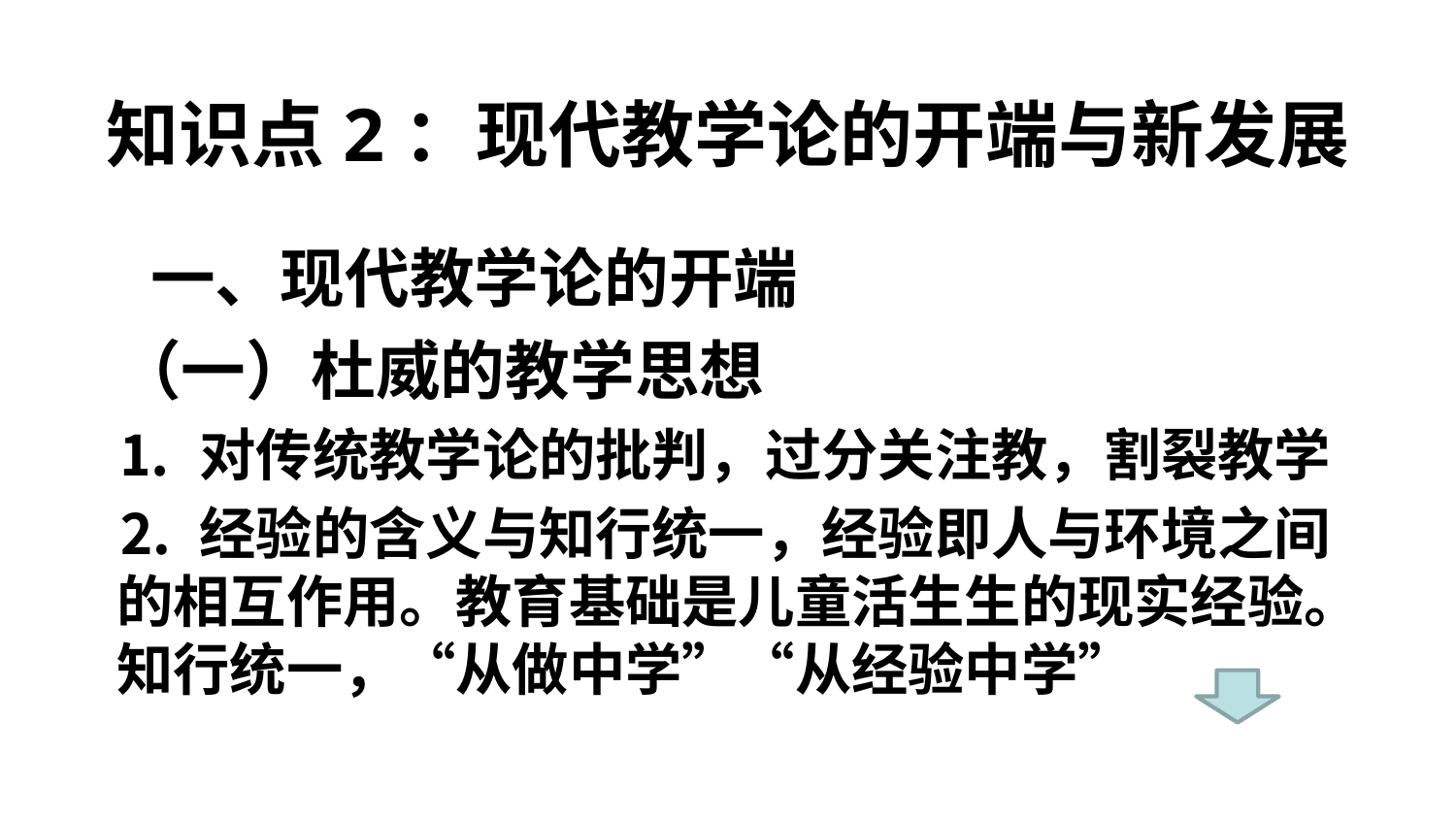

# 知识点2：现代教学论的开端与新发展
 一、现代教学论的开端
（一）杜威的教学思想
⒈ 对传统教学论的批判，过分关注教，割裂教学
⒉ 经验的含义与知行统一，经验即人与环境之间的相互作用。教育基础是儿童活生生的现实经验。知行统一，“从做中学”“从经验中学”